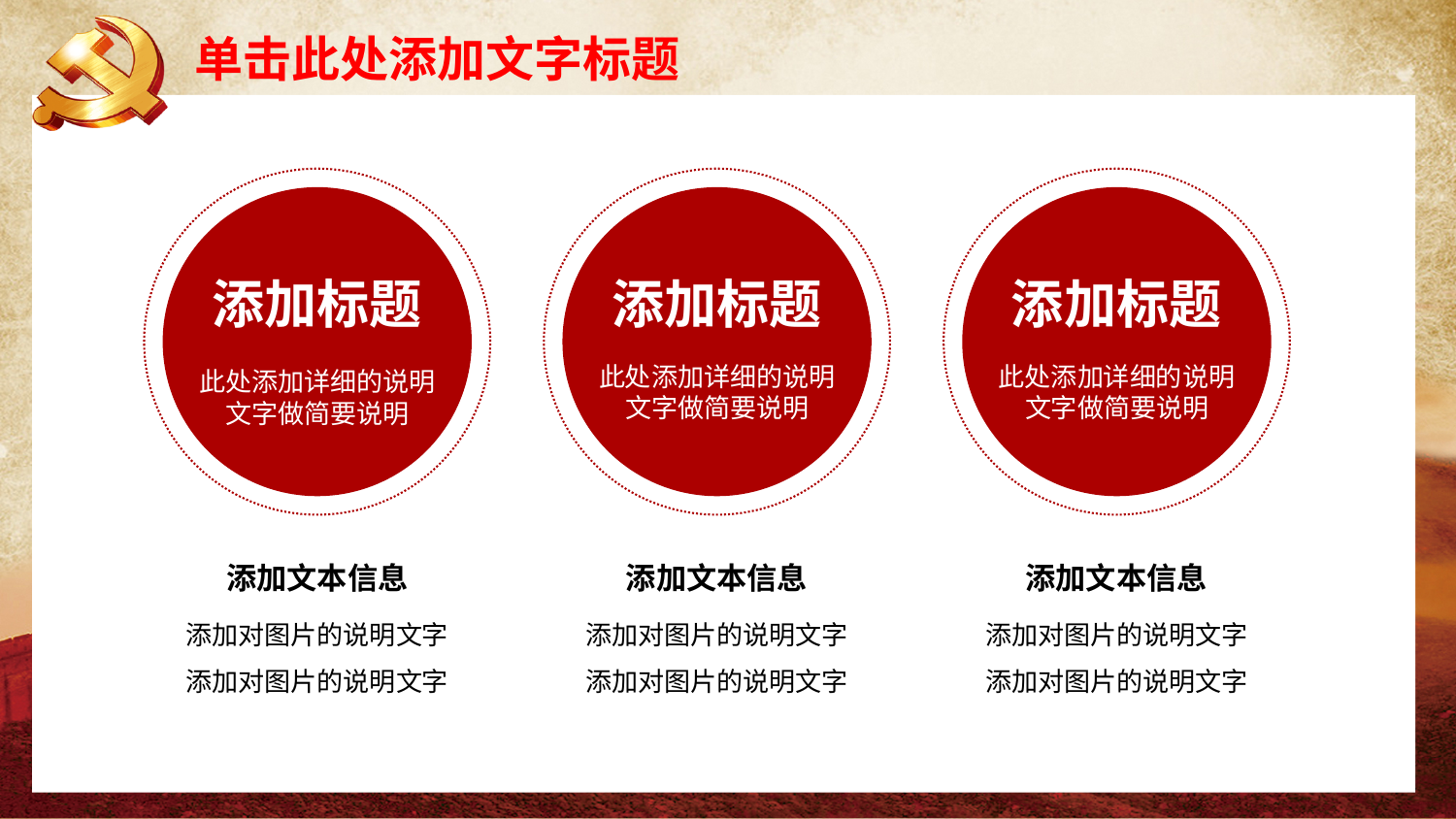

添加标题

此处添加详细的说明文字做简要说明
添加标题
此处添加详细的说明文字做简要说明
添加标题
此处添加详细的说明文字做简要说明
添加文本信息
添加对图片的说明文字添加对图片的说明文字
添加文本信息
添加对图片的说明文字添加对图片的说明文字
添加文本信息
添加对图片的说明文字添加对图片的说明文字